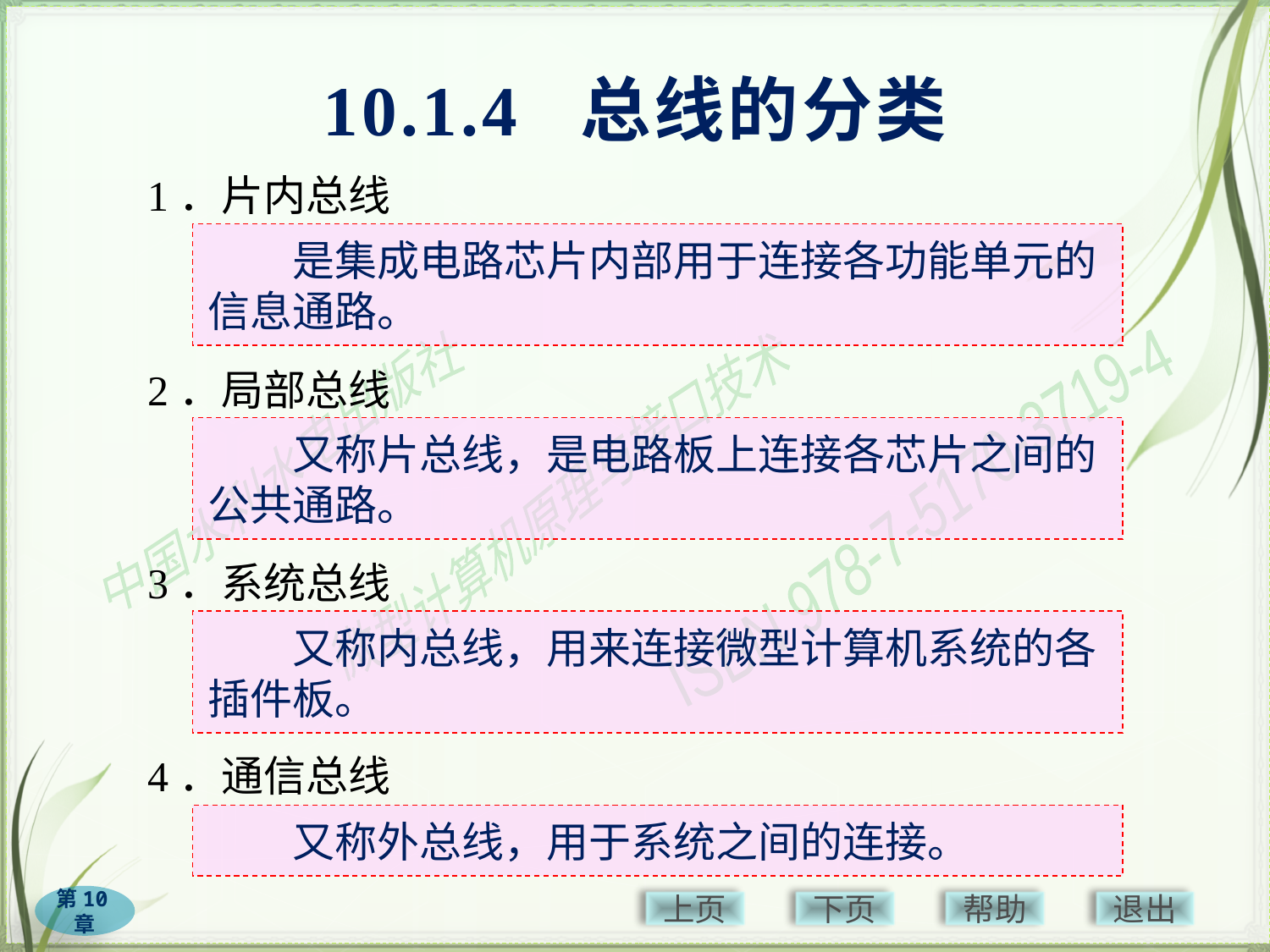

# 10.1.4  总线的分类
1．片内总线
　　是集成电路芯片内部用于连接各功能单元的信息通路。
2．局部总线
　　又称片总线，是电路板上连接各芯片之间的公共通路。
3．系统总线
　　又称内总线，用来连接微型计算机系统的各插件板。
4．通信总线
　　又称外总线，用于系统之间的连接。